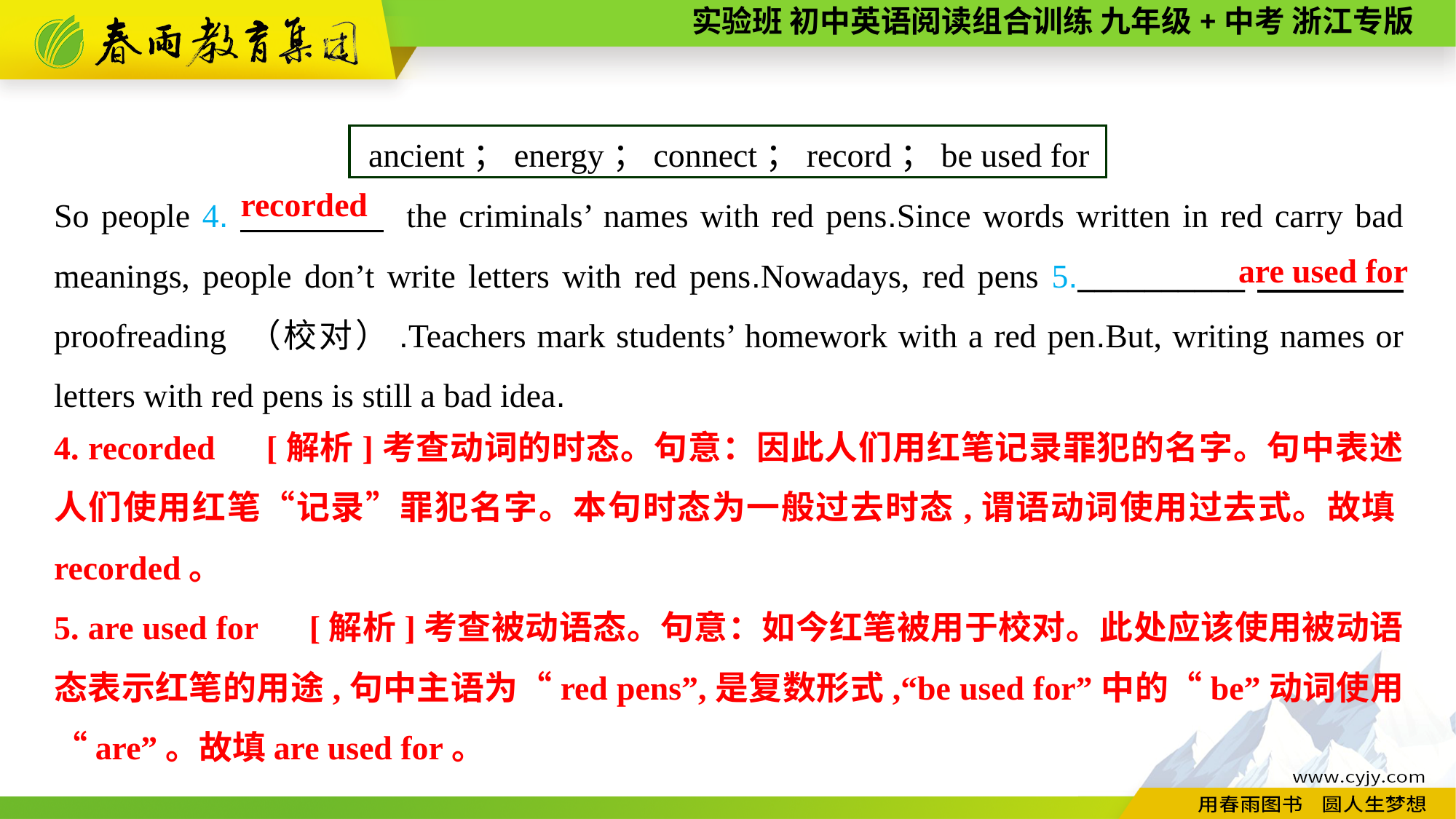

ancient；energy；connect；record；be used for

So people 4.　　　　 the criminals’ names with red pens.Since words written in red carry bad meanings, people don’t write letters with red pens.Nowadays, red pens 5.__________　　　　 proofreading （校对）.Teachers mark students’ homework with a red pen.But, writing names or letters with red pens is still a bad idea.
recorded
are used for
4. recorded　[解析]考查动词的时态。句意：因此人们用红笔记录罪犯的名字。句中表述人们使用红笔“记录”罪犯名字。本句时态为一般过去时态,谓语动词使用过去式。故填recorded。
5. are used for　[解析]考查被动语态。句意：如今红笔被用于校对。此处应该使用被动语态表示红笔的用途,句中主语为“red pens”,是复数形式,“be used for”中的“be”动词使用“are”。故填are used for。